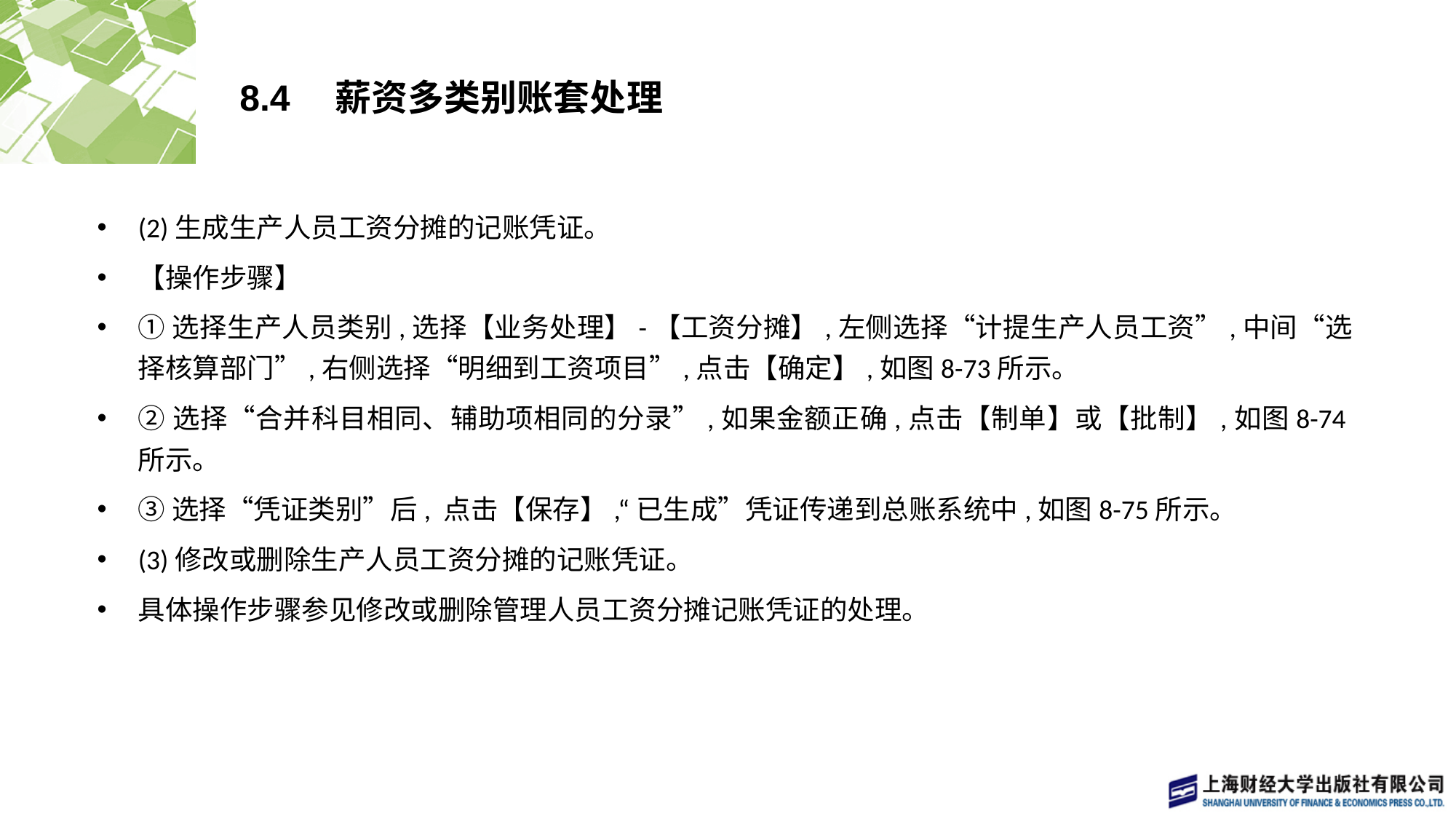

# 8.4　薪资多类别账套处理
(2)生成生产人员工资分摊的记账凭证。
【操作步骤】
①选择生产人员类别,选择【业务处理】-【工资分摊】,左侧选择“计提生产人员工资”,中间“选择核算部门”,右侧选择“明细到工资项目”,点击【确定】,如图8-73所示。
②选择“合并科目相同、辅助项相同的分录”,如果金额正确,点击【制单】或【批制】,如图8-74所示。
③选择“凭证类别”后, 点击【保存】,“已生成”凭证传递到总账系统中,如图8-75所示。
(3)修改或删除生产人员工资分摊的记账凭证。
具体操作步骤参见修改或删除管理人员工资分摊记账凭证的处理。